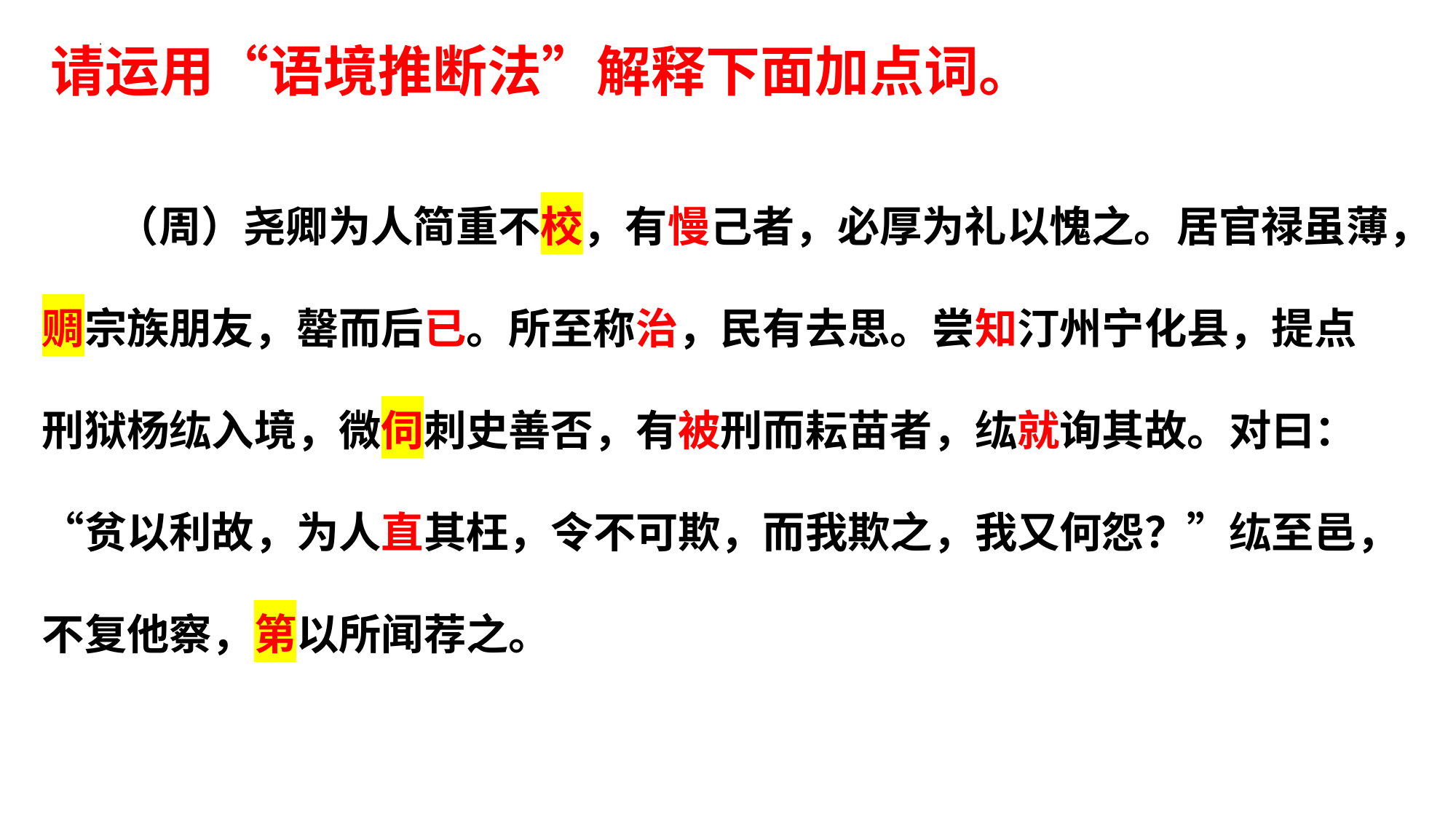

# 请运用“语境推断法”解释下面加点词。
（周）尧卿为人简重不校，有慢己者，必厚为礼以愧之。居官禄虽薄，赒宗族朋友，罄而后已。所至称治，民有去思。尝知汀州宁化县，提点刑狱杨纮入境，微伺刺史善否，有被刑而耘苗者，纮就询其故。对曰：“贫以利故，为人直其枉，令不可欺，而我欺之，我又何怨？”纮至邑，不复他察，第以所闻荐之。